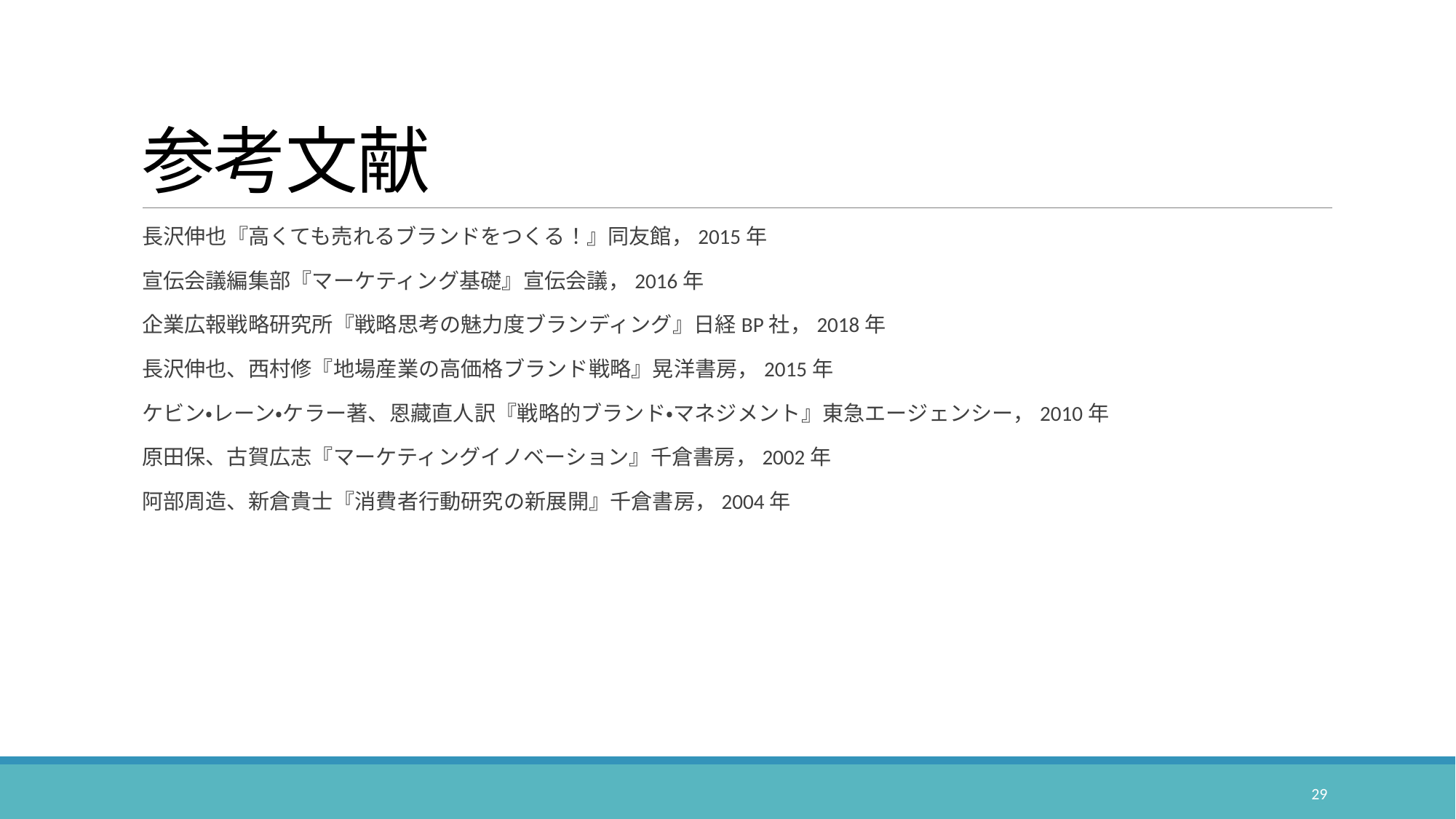

# 参考文献
長沢伸也『高くても売れるブランドをつくる！』同友館，2015年
宣伝会議編集部『マーケティング基礎』宣伝会議，2016年
企業広報戦略研究所『戦略思考の魅力度ブランディング』日経BP社，2018年
長沢伸也、西村修『地場産業の高価格ブランド戦略』晃洋書房，2015年
ケビン・レーン・ケラー著、恩藏直人訳『戦略的ブランド・マネジメント』東急エージェンシー，2010年
原田保、古賀広志『マーケティングイノベーション』千倉書房，2002年
阿部周造、新倉貴士『消費者行動研究の新展開』千倉書房，2004年
29